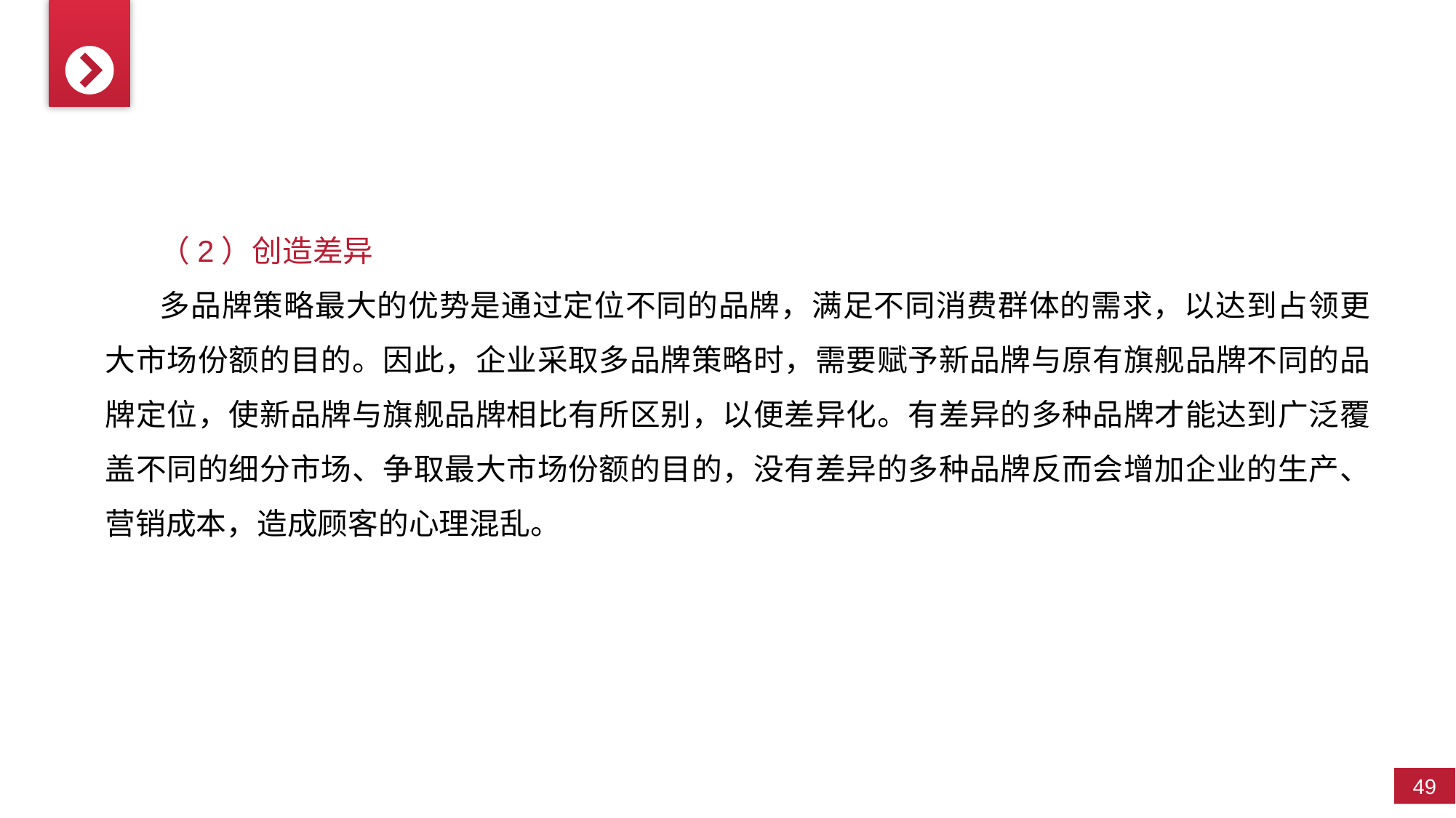

（2）创造差异
多品牌策略最大的优势是通过定位不同的品牌，满足不同消费群体的需求，以达到占领更大市场份额的目的。因此，企业采取多品牌策略时，需要赋予新品牌与原有旗舰品牌不同的品牌定位，使新品牌与旗舰品牌相比有所区别，以便差异化。有差异的多种品牌才能达到广泛覆盖不同的细分市场、争取最大市场份额的目的，没有差异的多种品牌反而会增加企业的生产、营销成本，造成顾客的心理混乱。